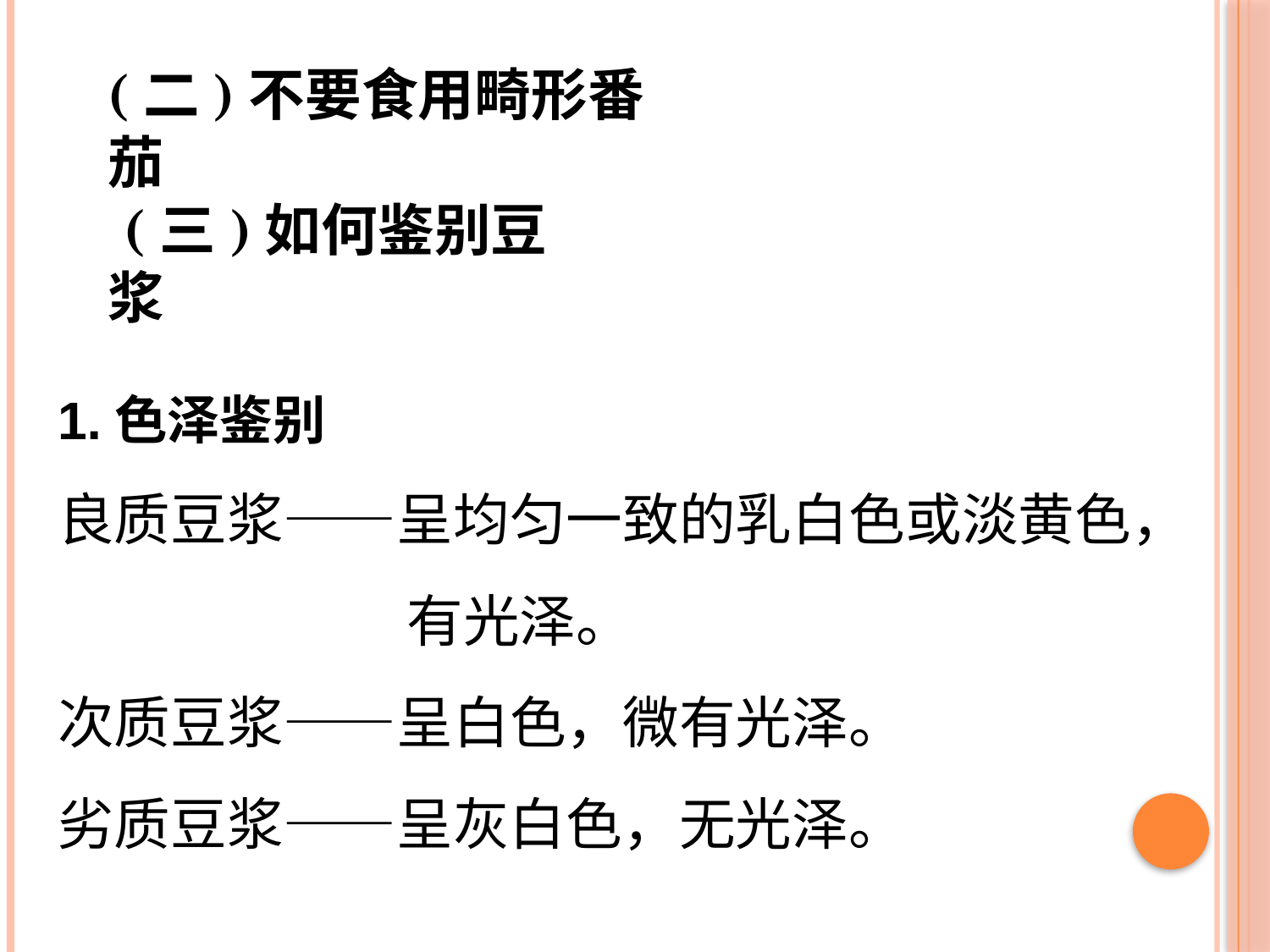

(二)不要食用畸形番茄
 (三)如何鉴别豆浆
1.色泽鉴别
良质豆浆——呈均匀一致的乳白色或淡黄色，有光泽。
次质豆浆——呈白色，微有光泽。
劣质豆浆——呈灰白色，无光泽。